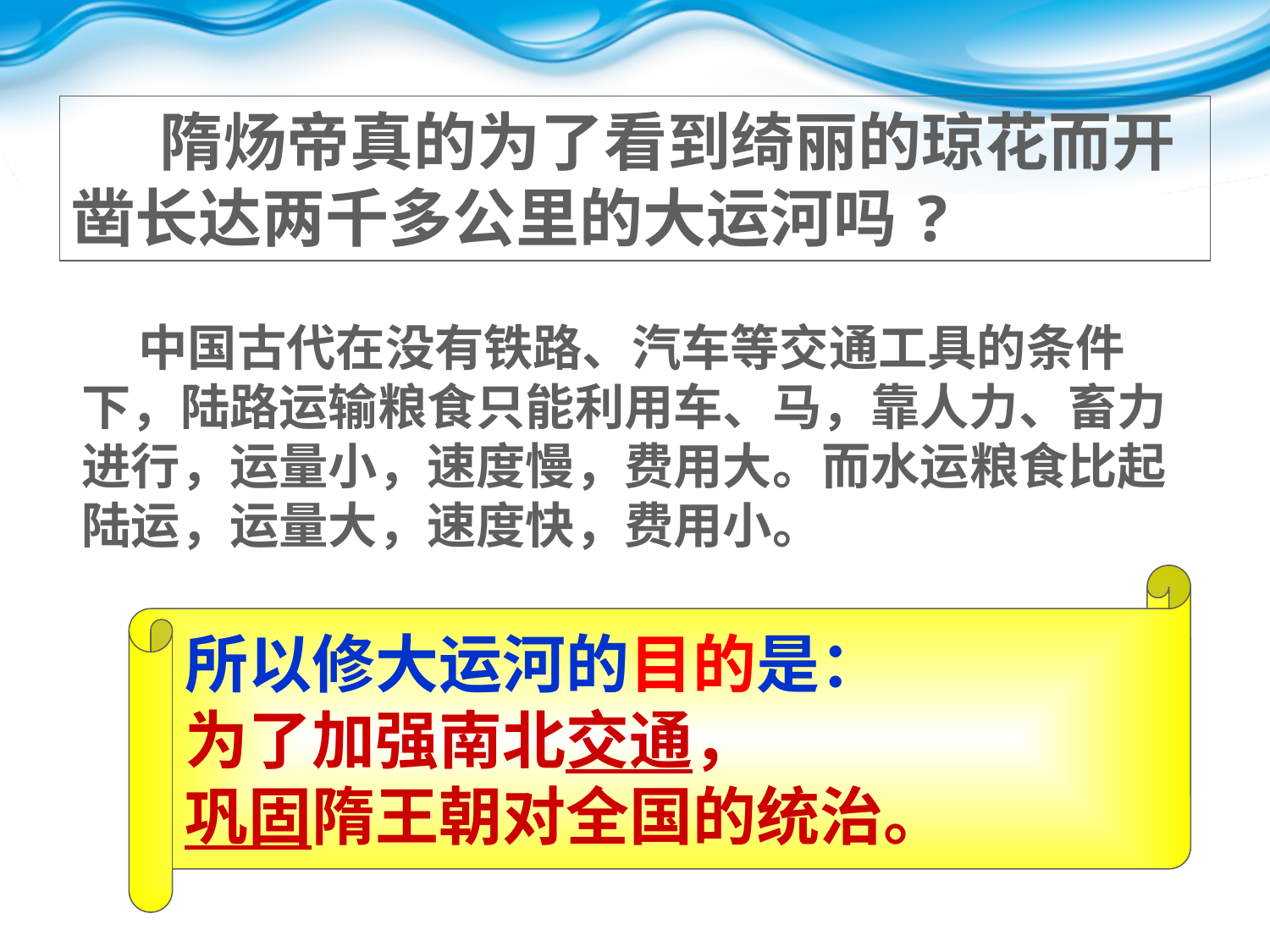

隋炀帝真的为了看到绮丽的琼花而开凿长达两千多公里的大运河吗?
    中国古代在没有铁路、汽车等交通工具的条件下，陆路运输粮食只能利用车、马，靠人力、畜力进行，运量小，速度慢，费用大。而水运粮食比起陆运，运量大，速度快，费用小。
所以修大运河的目的是：
为了加强南北交通，
巩固隋王朝对全国的统治。